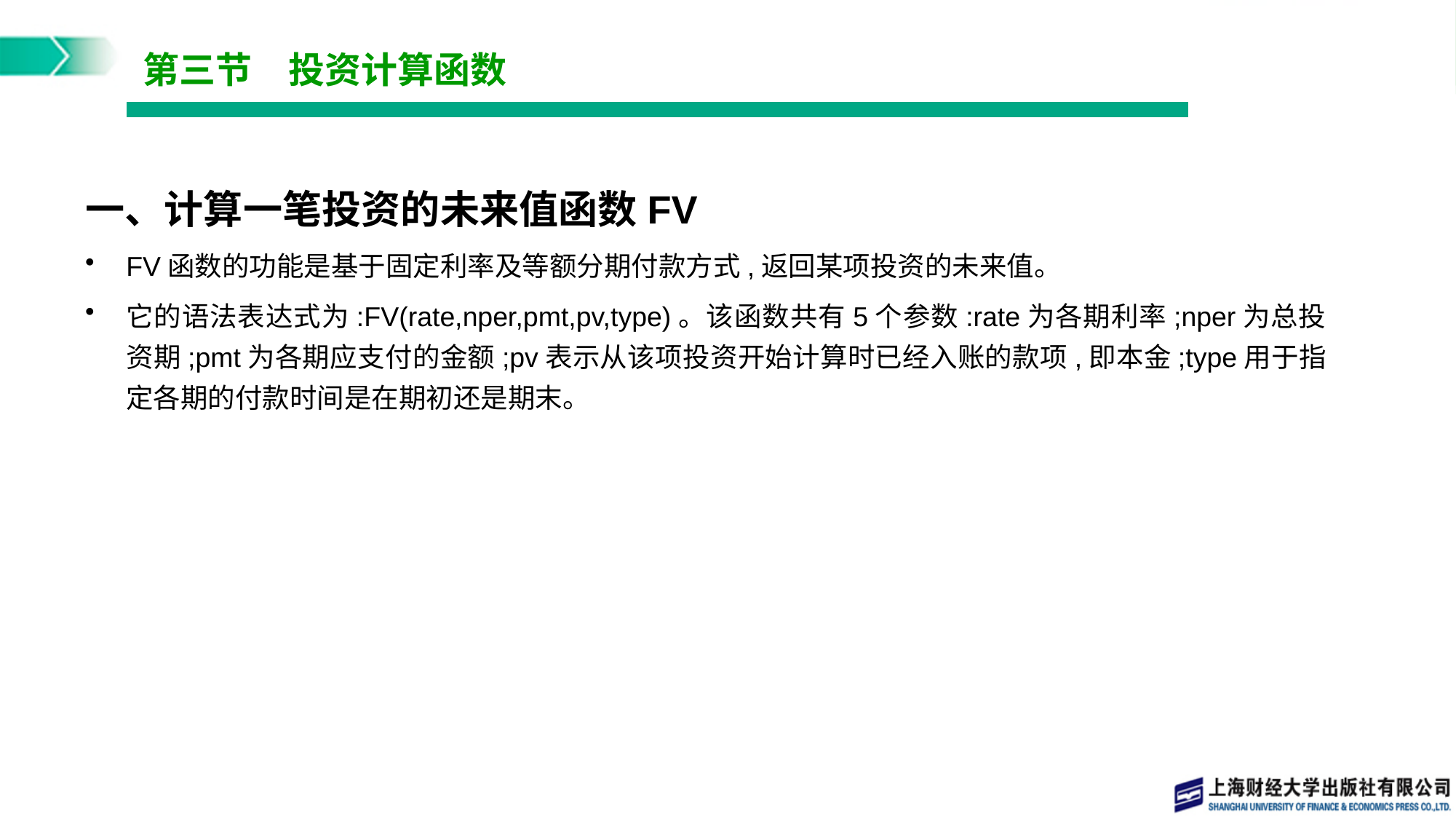

# 第三节　投资计算函数
一、计算一笔投资的未来值函数FV
FV函数的功能是基于固定利率及等额分期付款方式,返回某项投资的未来值。
它的语法表达式为:FV(rate,nper,pmt,pv,type)。该函数共有5个参数:rate为各期利率;nper为总投资期;pmt为各期应支付的金额;pv表示从该项投资开始计算时已经入账的款项,即本金;type用于指定各期的付款时间是在期初还是期末。